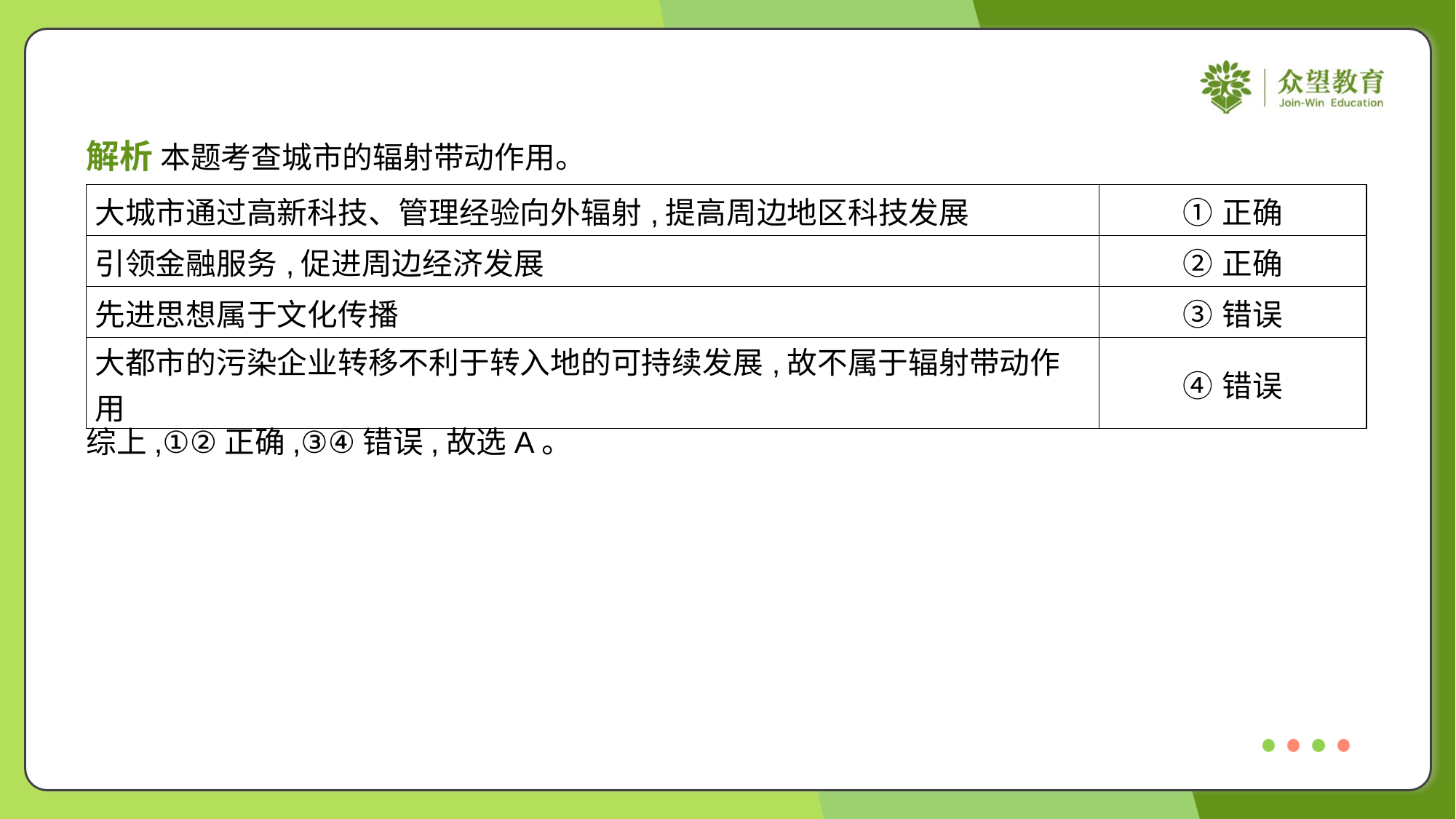

解析 本题考查城市的辐射带动作用。
| 大城市通过高新科技、管理经验向外辐射,提高周边地区科技发展 | ①正确 |
| --- | --- |
| 引领金融服务,促进周边经济发展 | ②正确 |
| 先进思想属于文化传播 | ③错误 |
| 大都市的污染企业转移不利于转入地的可持续发展,故不属于辐射带动作用 | ④错误 |
综上,①②正确,③④错误,故选A。